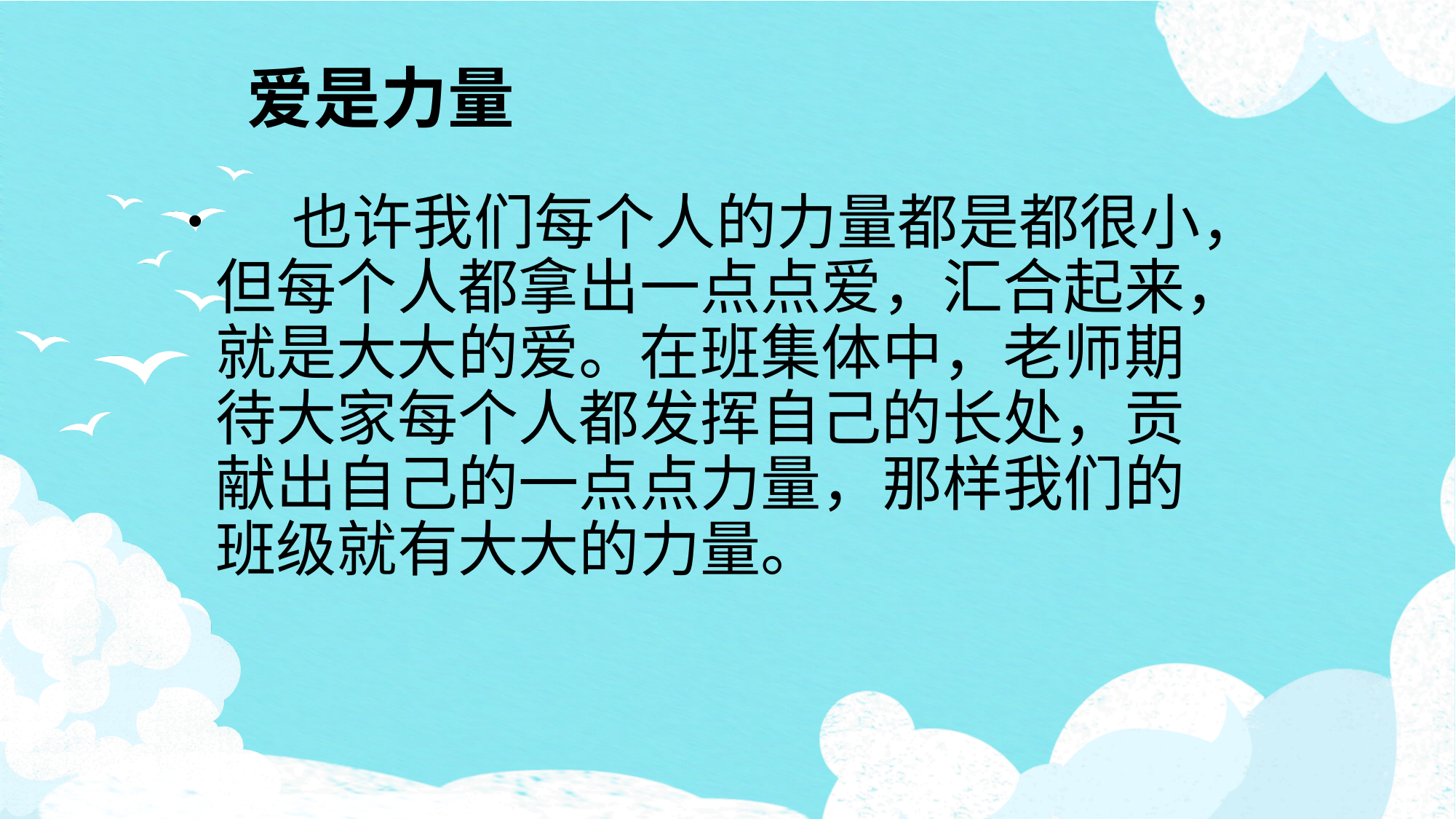

爱是力量
       也许我们每个人的力量都是都很小，但每个人都拿出一点点爱，汇合起来，就是大大的爱。在班集体中，老师期待大家每个人都发挥自己的长处，贡献出自己的一点点力量，那样我们的班级就有大大的力量。